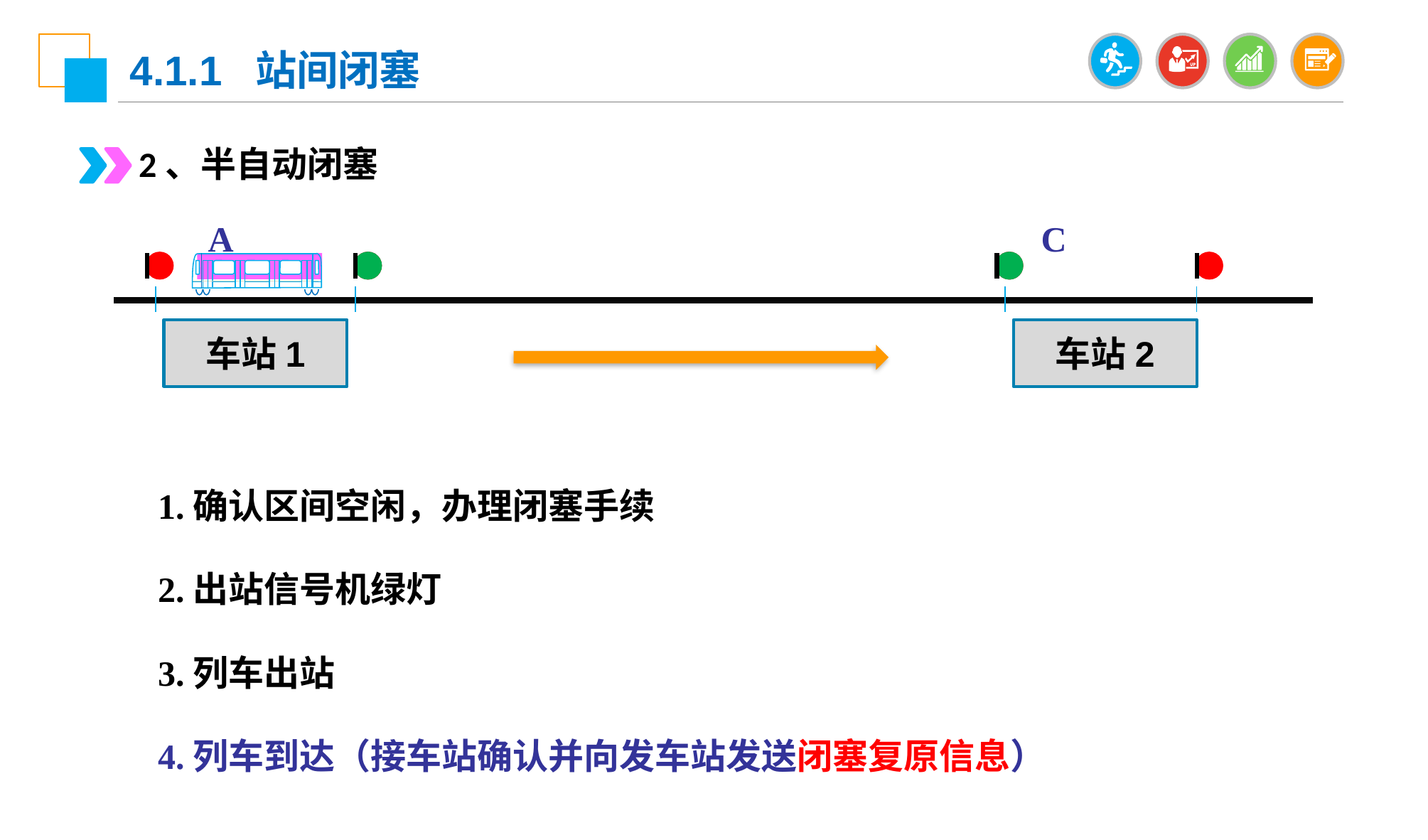

4.1.1  站间闭塞
2、半自动闭塞

A
C

车站1
车站2

1.确认区间空闲，办理闭塞手续
2.出站信号机绿灯
3.列车出站
4.列车到达（接车站确认并向发车站发送闭塞复原信息）